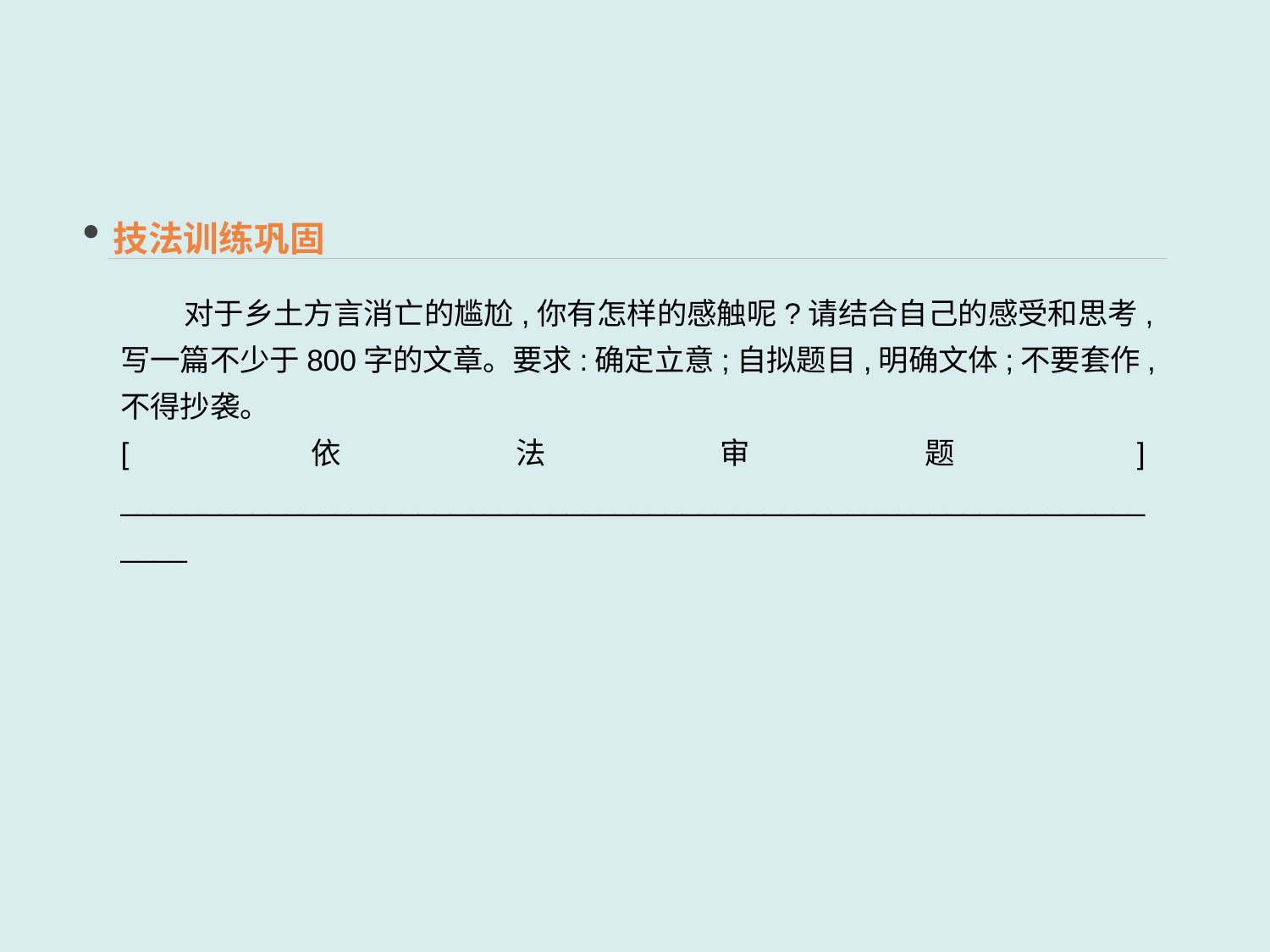

技法训练巩固

        对于乡土方言消亡的尴尬,你有怎样的感触呢?请结合自己的感受和思考,写一篇不少于800字的文章。要求:确定立意;自拟题目,明确文体;不要套作,不得抄袭。
[依法审题] __________________________________________________________________